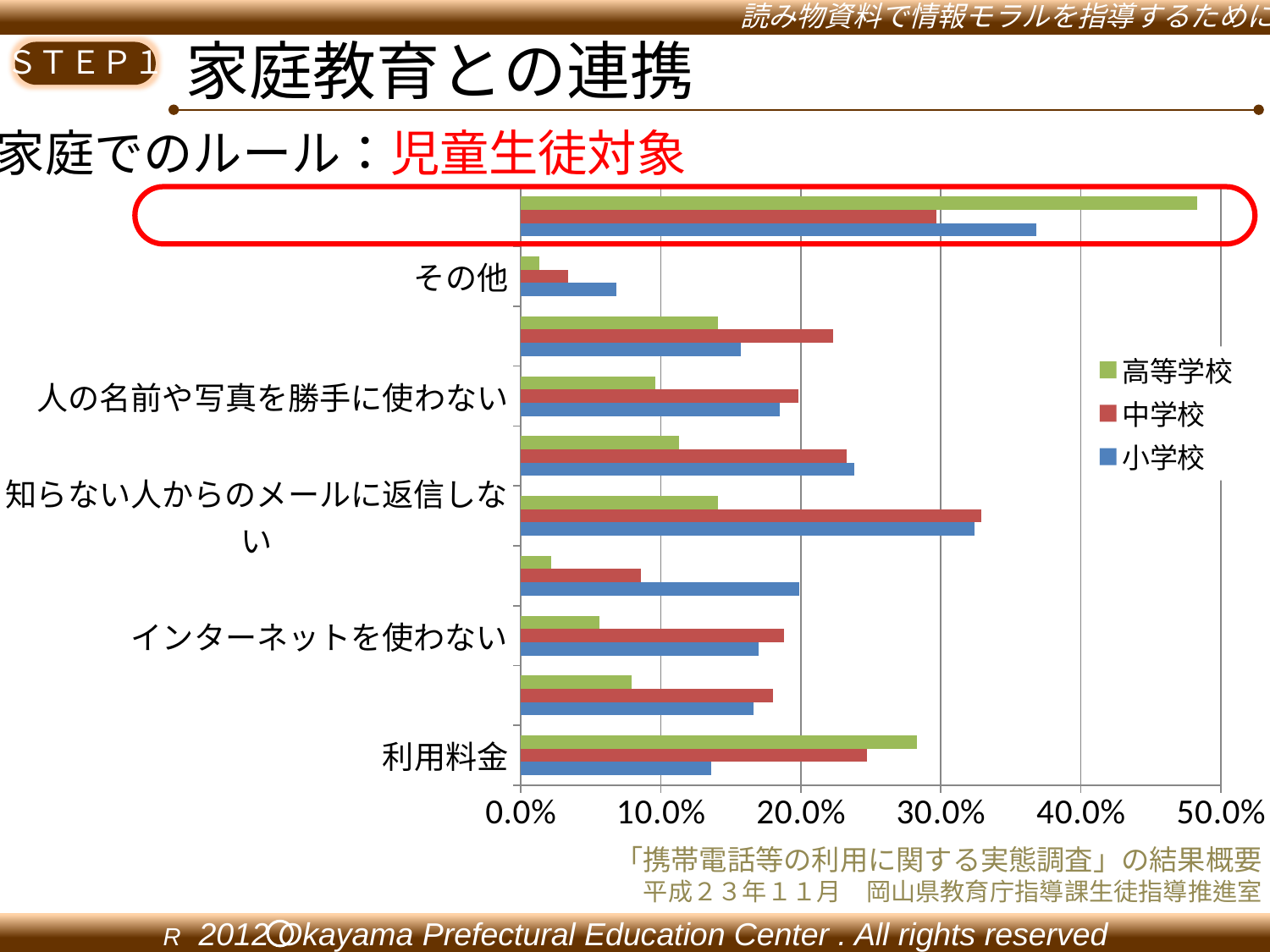

家庭教育との連携
家庭でのルール：児童生徒対象

### Chart

| Category | 小学校 | 中学校 | 高等学校 |
|---|---|---|---|
| 利用料金 | 0.136 | 0.247 | 0.283 |
| 使う場所や時間 | 0.166 | 0.18 | 0.079 |
| インターネットを使わない | 0.17 | 0.188 | 0.056 |
| 通話やメールの相手 | 0.199 | 0.086 | 0.022 |
| 知らない人からのメールに返信しない | 0.324 | 0.329 | 0.141 |
| 人が傷つくような書き込みをしない | 0.238 | 0.233 | 0.113 |
| 人の名前や写真を勝手に使わない | 0.185 | 0.198 | 0.096 |
| 学校の決まりを守る | 0.157 | 0.223 | 0.141 |
| その他 | 0.068 | 0.034 | 0.013 |
| ルールを決めていない | 0.368 | 0.297 | 0.483 |
「携帯電話等の利用に関する実態調査」の結果概要
平成２３年１１月　岡山県教育庁指導課生徒指導推進室